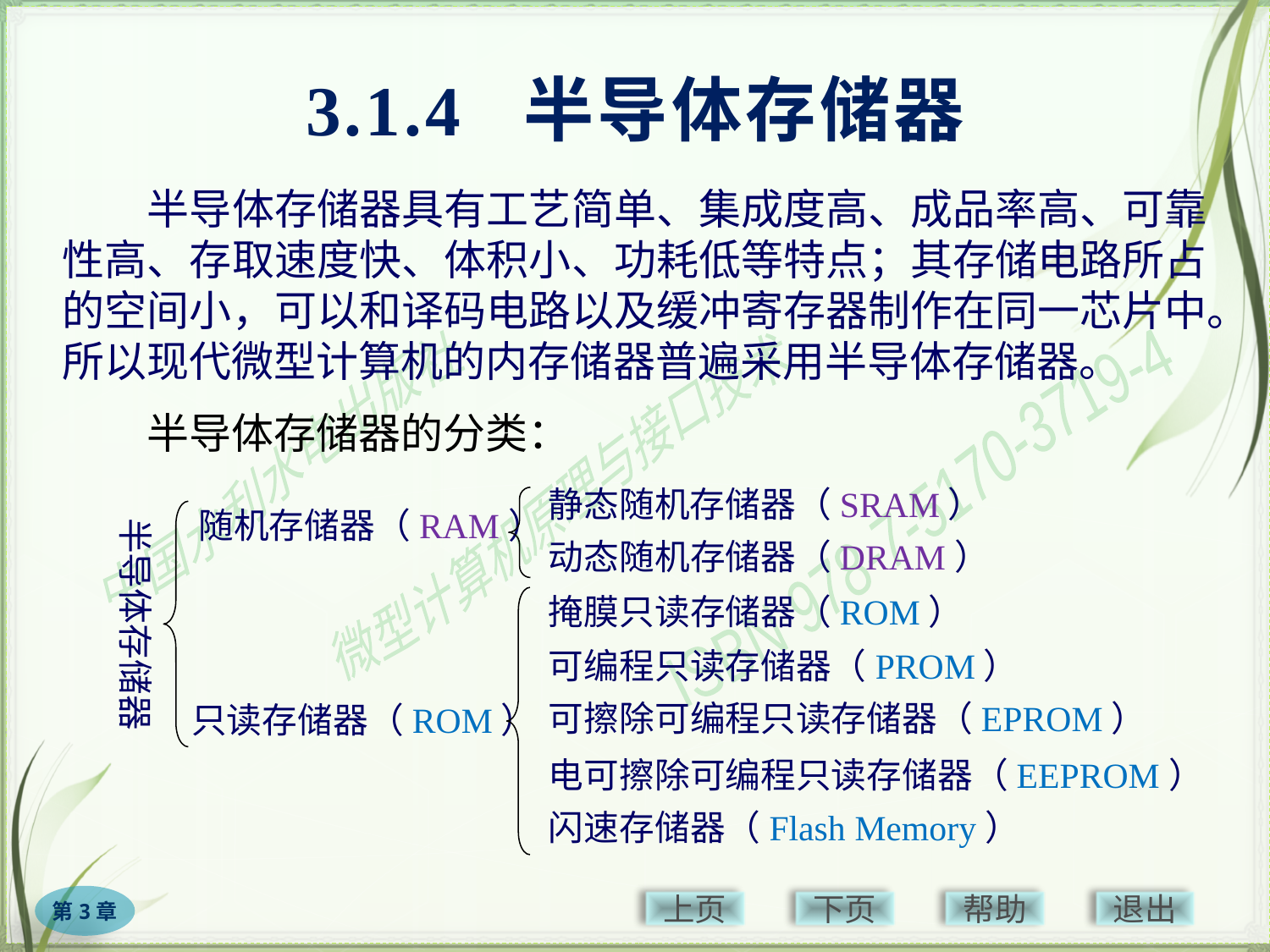

# 3.1.4  半导体存储器
　　半导体存储器具有工艺简单、集成度高、成品率高、可靠性高、存取速度快、体积小、功耗低等特点；其存储电路所占的空间小，可以和译码电路以及缓冲寄存器制作在同一芯片中。所以现代微型计算机的内存储器普遍采用半导体存储器。
　　半导体存储器的分类：
半导体存储器
静态随机存储器（SRAM）

随机存储器（RAM）

动态随机存储器（DRAM）
掩膜只读存储器（ROM）

可编程只读存储器（PROM）

可擦除可编程只读存储器（EPROM）
只读存储器（ROM）
电可擦除可编程只读存储器（EEPROM）
闪速存储器（Flash Memory）